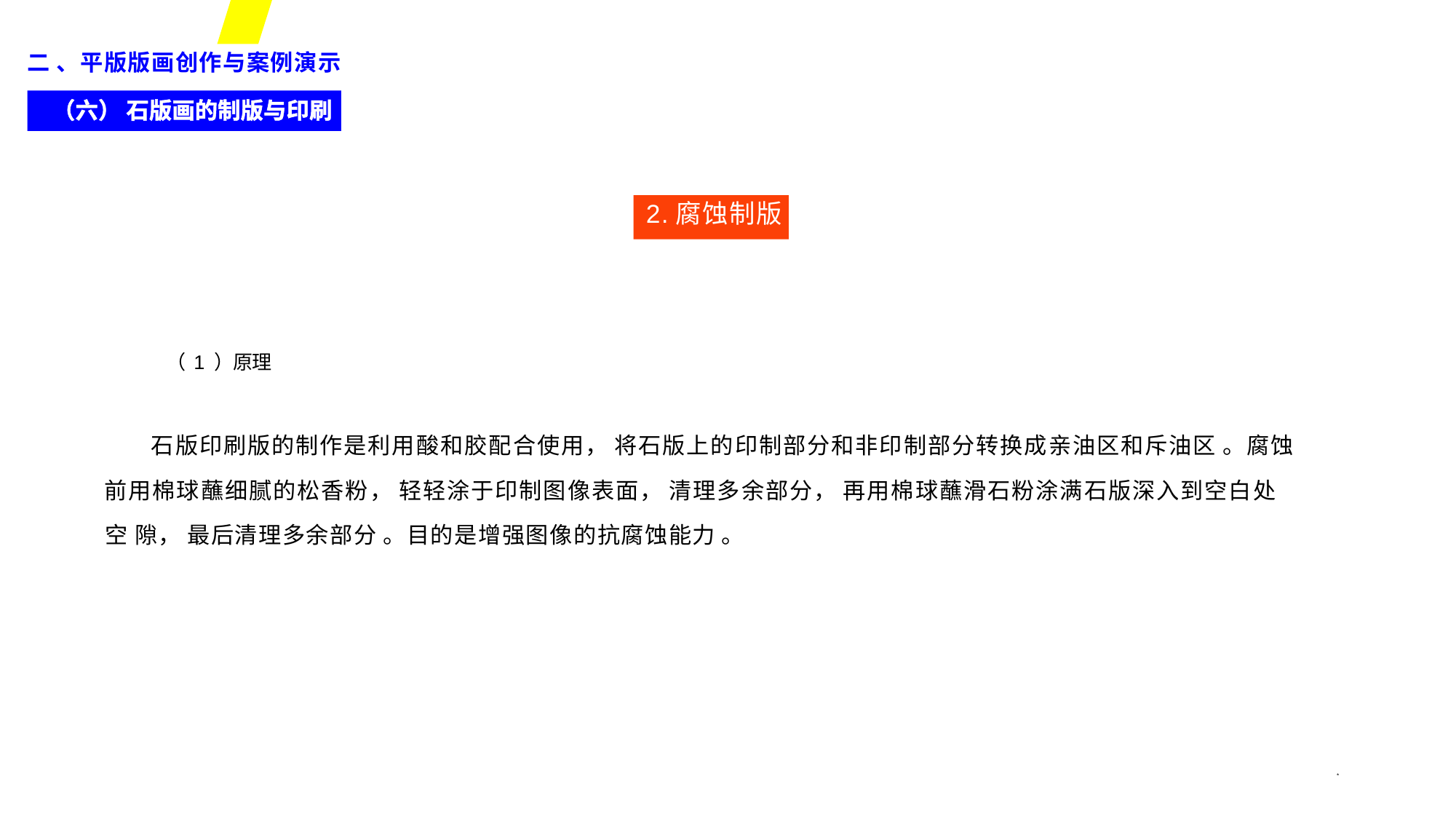

二 、平版版画创作与案例演示

（六） 石版画的制版与印刷

2.腐蚀制版

（ 1 ）原理

石版印刷版的制作是利用酸和胶配合使用， 将石版上的印制部分和非印制部分转换成亲油区和斥油区 。腐蚀
前用棉球蘸细腻的松香粉， 轻轻涂于印制图像表面， 清理多余部分， 再用棉球蘸滑石粉涂满石版深入到空白处空 隙， 最后清理多余部分 。目的是增强图像的抗腐蚀能力 。

*